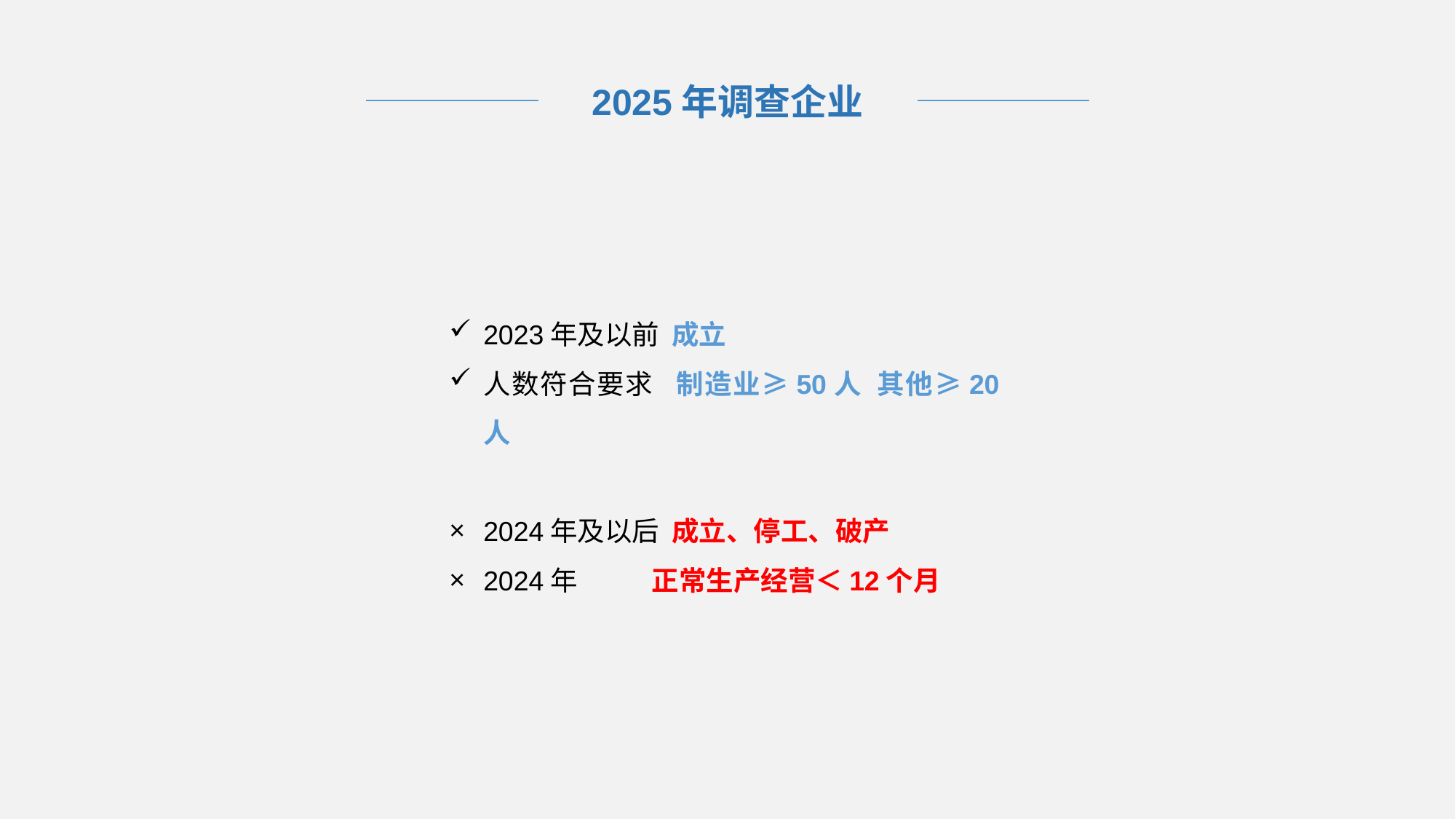

2025年调查企业
2023年及以前  成立
人数符合要求   制造业≥50人  其他≥20人

2024年及以后  成立、停工、破产
2024年            正常生产经营＜12个月

6